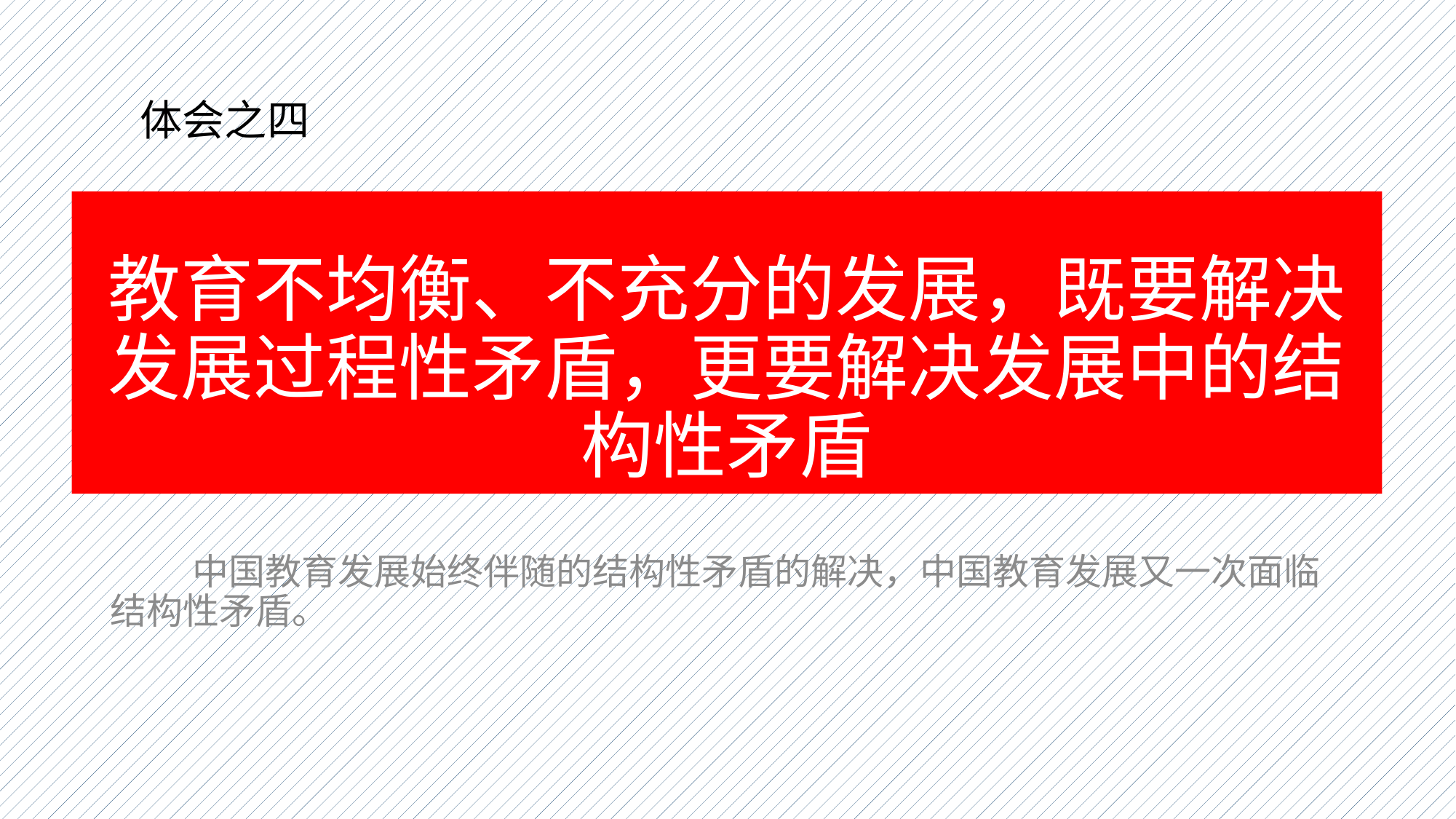

体会之四
# 教育不均衡、不充分的发展，既要解决发展过程性矛盾，更要解决发展中的结构性矛盾
         中国教育发展始终伴随的结构性矛盾的解决，中国教育发展又一次面临结构性矛盾。